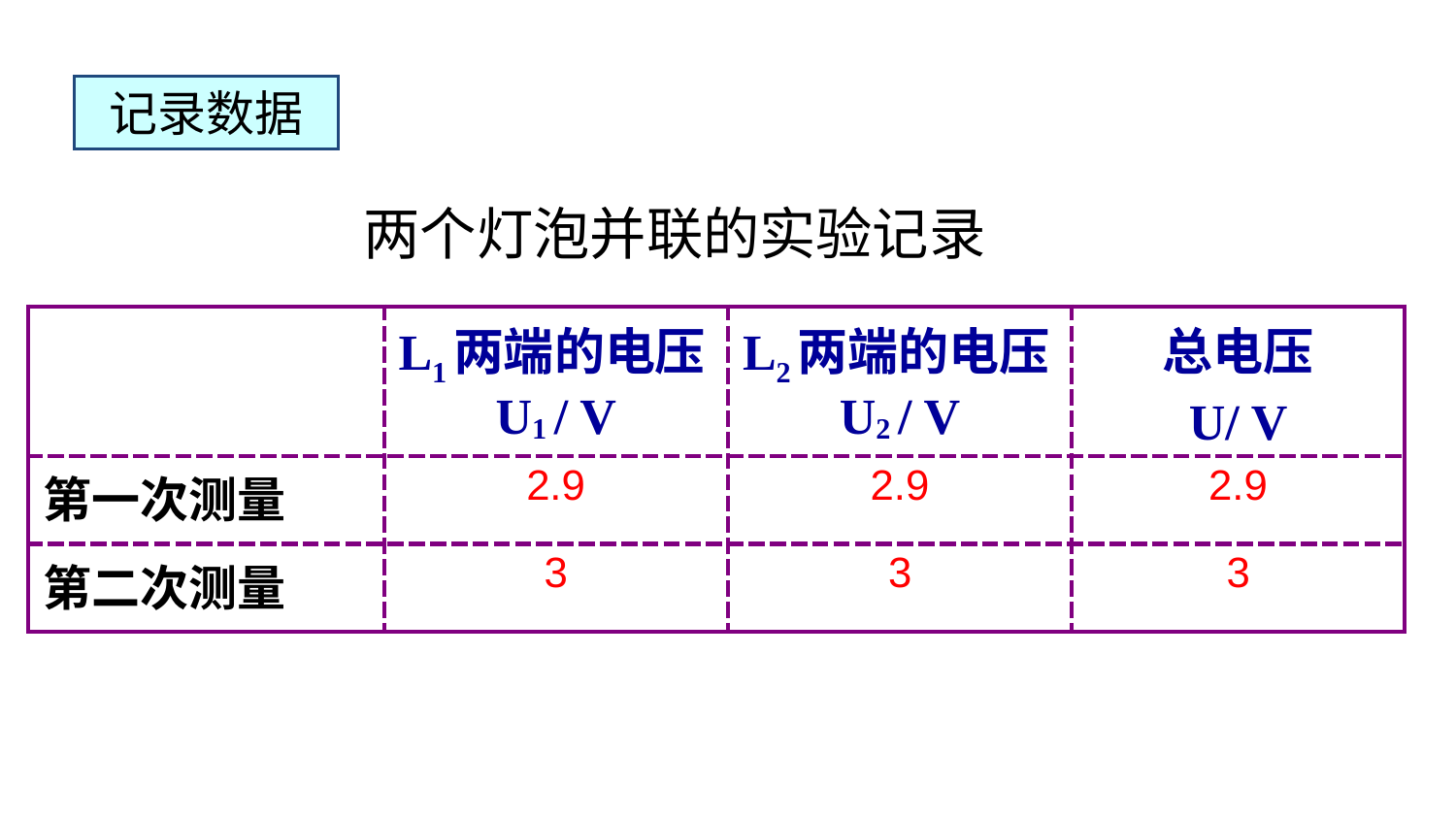

记录数据
两个灯泡并联的实验记录
|  | L1两端的电压U1 / V | L2两端的电压U2 / V | 总电压 U/ V |
| --- | --- | --- | --- |
| 第一次测量 | 2.9 | 2.9 | 2.9 |
| 第二次测量 | 3 | 3 | 3 |